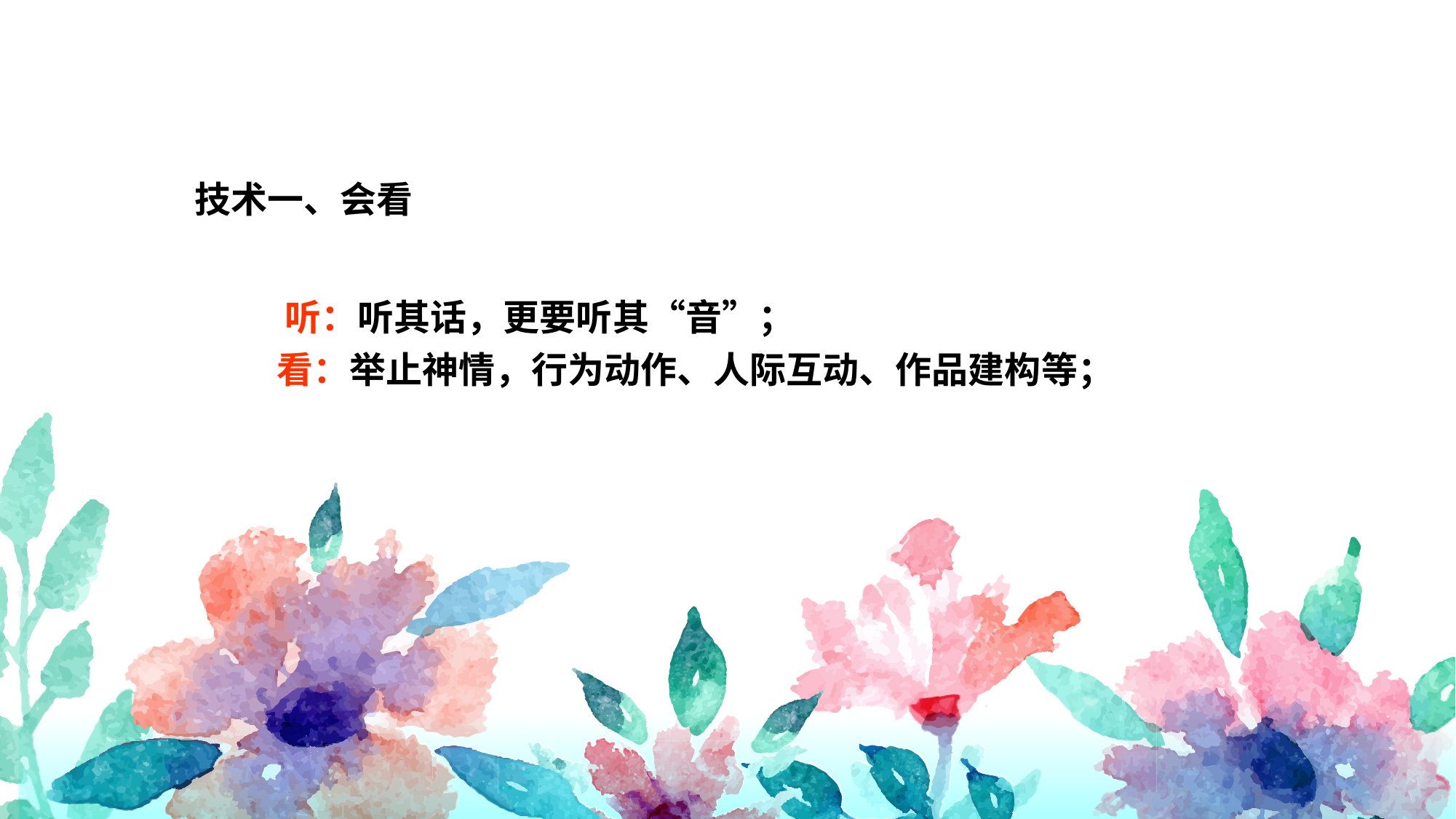

技术一、会看

          听：听其话，更要听其“音”；
         看：举止神情，行为动作、人际互动、作品建构等；